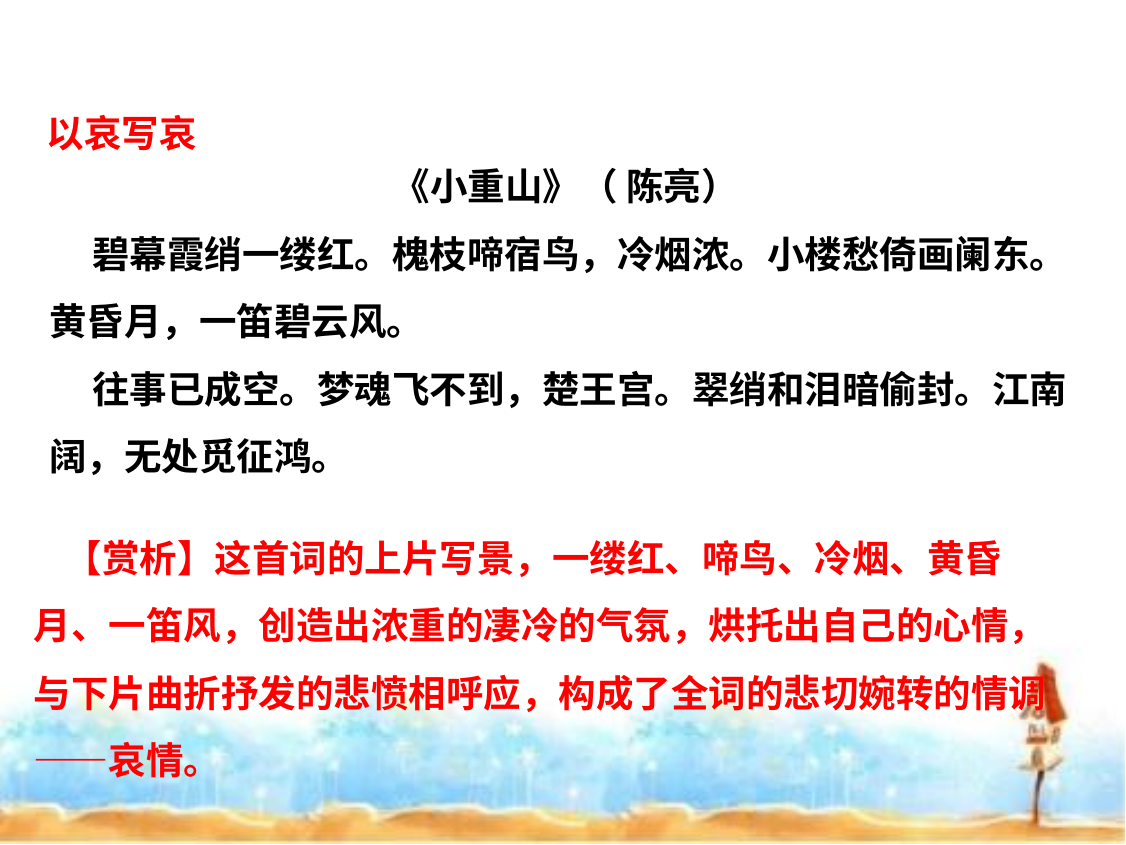

以哀写哀
《小重山》（ 陈亮）
    碧幕霞绡一缕红。槐枝啼宿鸟，冷烟浓。小楼愁倚画阑东。黄昏月，一笛碧云风。
    往事已成空。梦魂飞不到，楚王宫。翠绡和泪暗偷封。江南阔，无处觅征鸿。
   【赏析】这首词的上片写景，一缕红、啼鸟、冷烟、黄昏月、一笛风，创造出浓重的凄冷的气氛，烘托出自己的心情，与下片曲折抒发的悲愤相呼应，构成了全词的悲切婉转的情调——哀情。